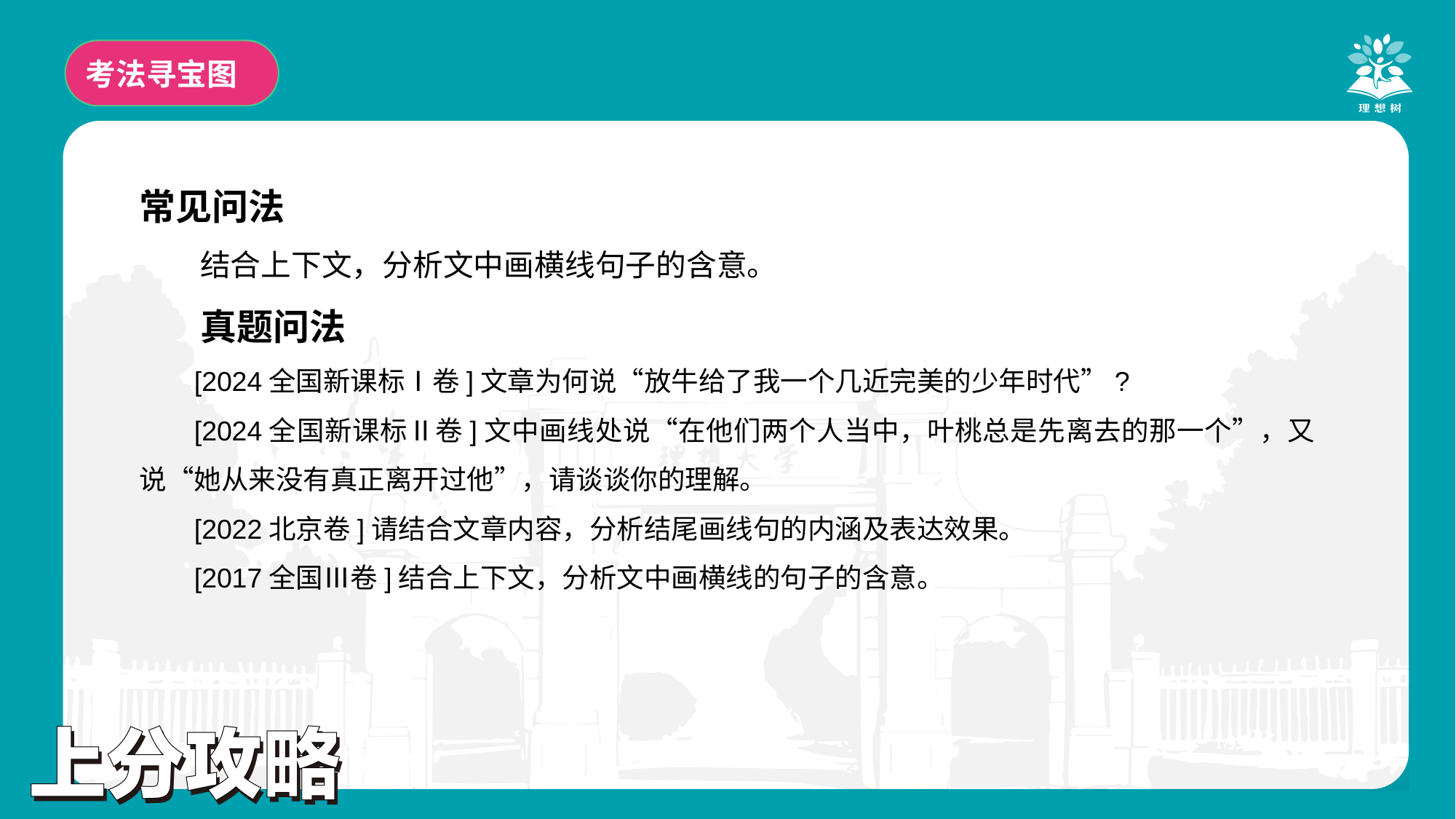

考法寻宝图
常见问法
结合上下文，分析文中画横线句子的含意。
真题问法
[2024全国新课标Ⅰ卷]文章为何说“放牛给了我一个几近完美的少年时代”?
[2024全国新课标Ⅱ卷]文中画线处说“在他们两个人当中，叶桃总是先离去的那一个”，又说“她从来没有真正离开过他”，请谈谈你的理解。
[2022北京卷]请结合文章内容，分析结尾画线句的内涵及表达效果。
[2017全国Ⅲ卷]结合上下文，分析文中画横线的句子的含意。